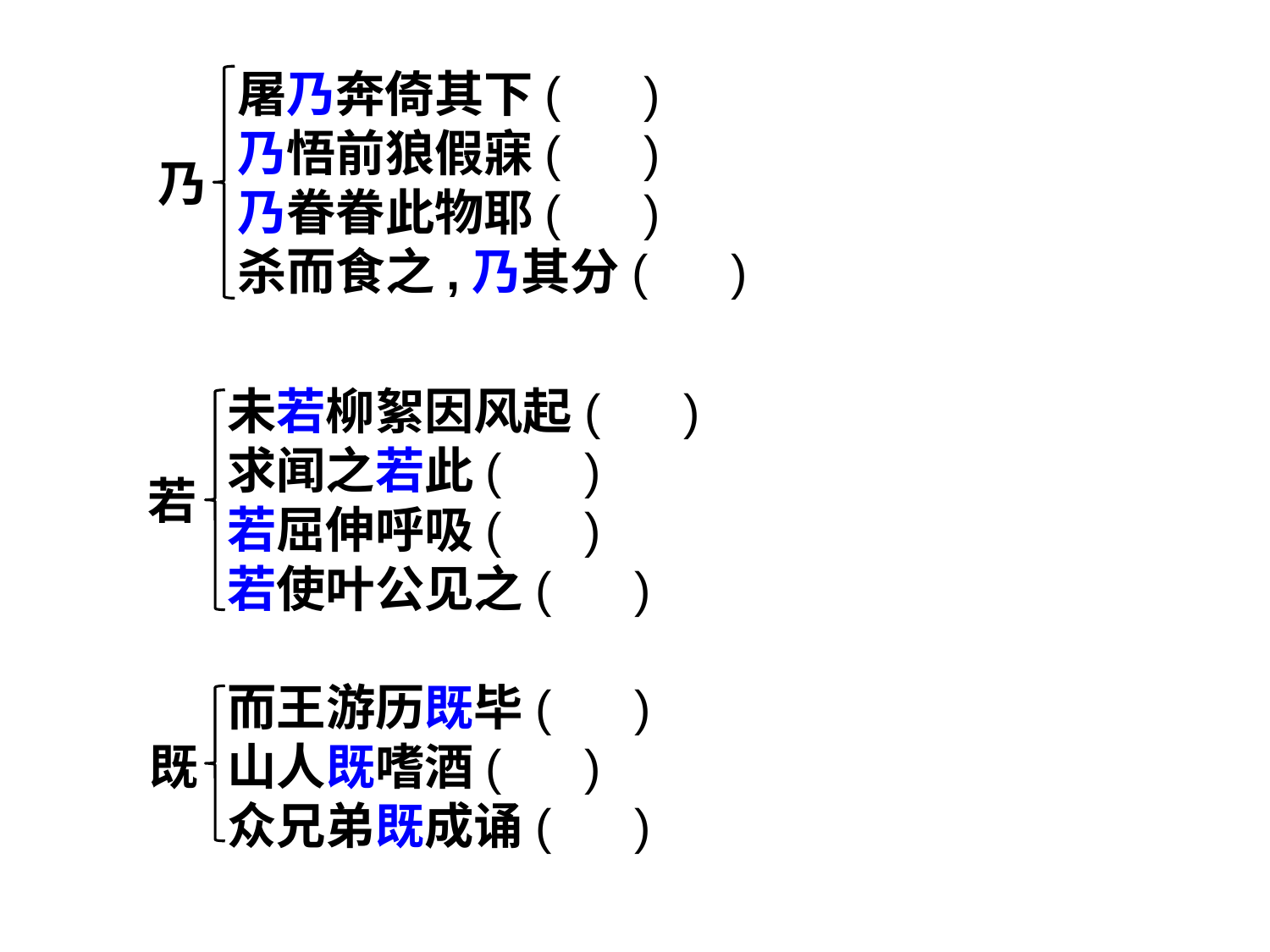

屠乃奔倚其下(      )
乃悟前狼假寐(      )
乃眷眷此物耶(      )
杀而食之,乃其分(      )

乃
未若柳絮因风起(      )
求闻之若此(      )
若屈伸呼吸(      )
若使叶公见之(      )

若
而王游历既毕(      )
山人既嗜酒(      )
众兄弟既成诵(      )

既